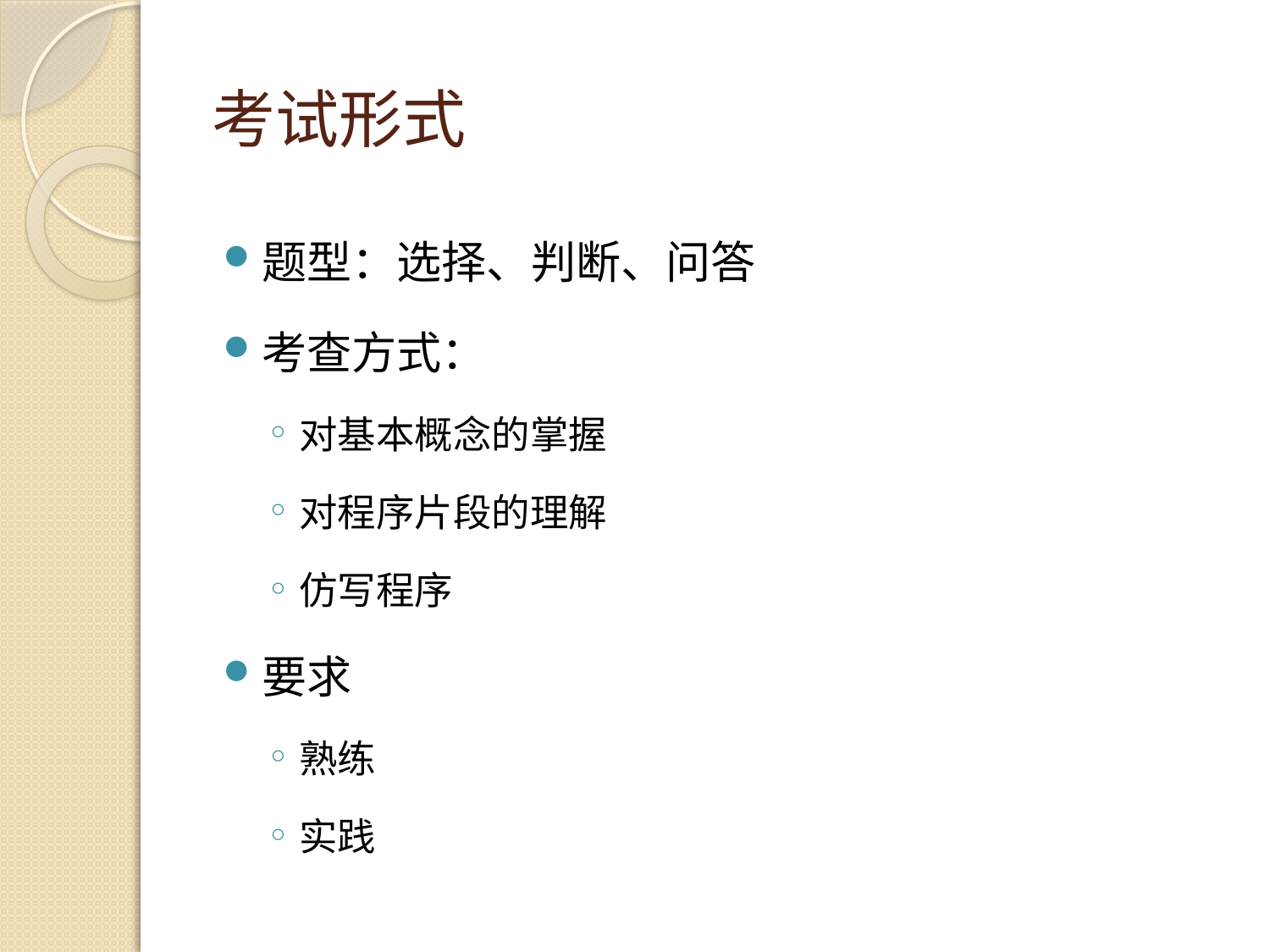

# 考试形式
题型：选择、判断、问答
考查方式：
对基本概念的掌握
对程序片段的理解
仿写程序
要求
熟练
实践